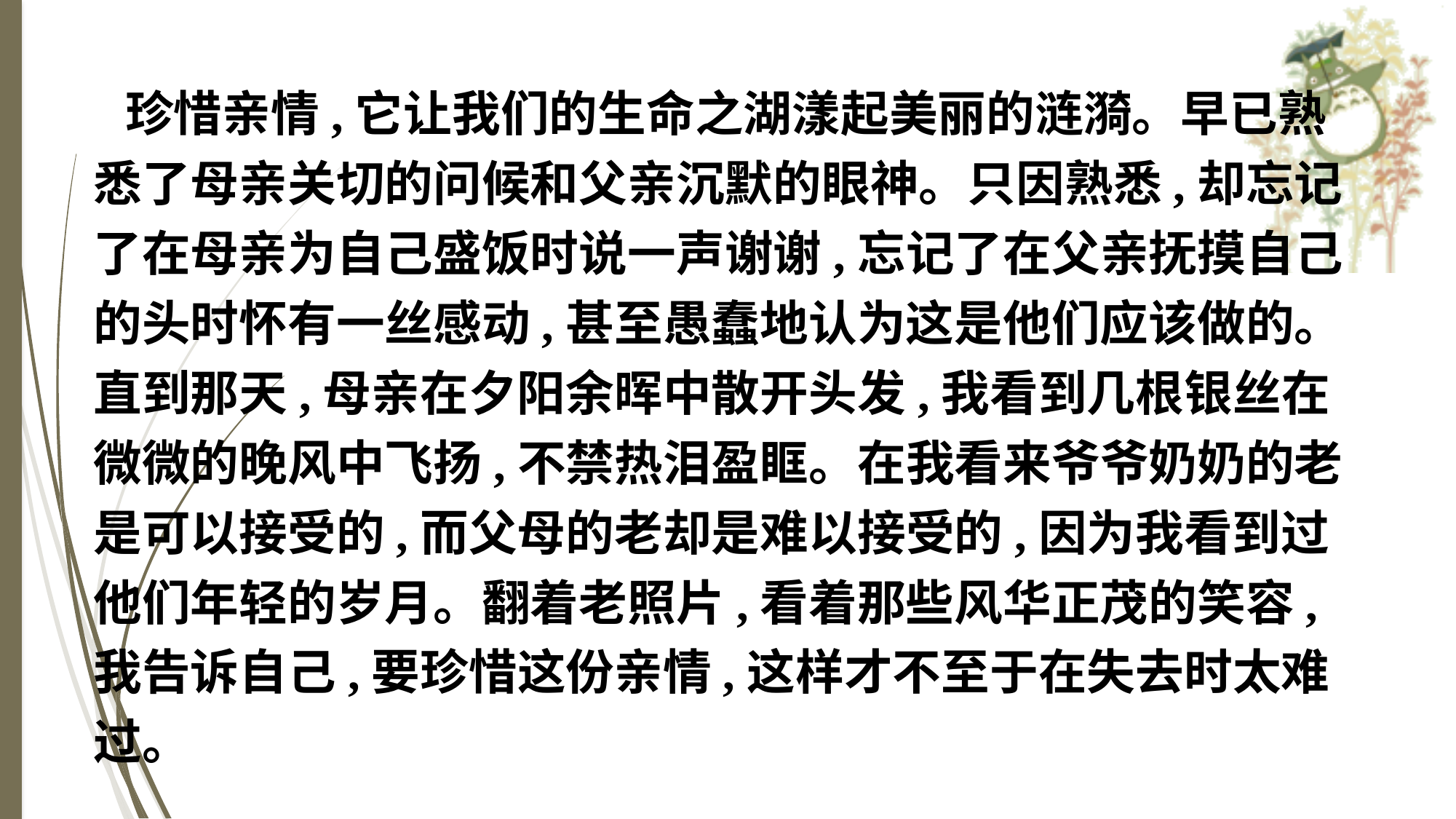

珍惜亲情,它让我们的生命之湖漾起美丽的涟漪。早已熟悉了母亲关切的问候和父亲沉默的眼神。只因熟悉,却忘记了在母亲为自己盛饭时说一声谢谢,忘记了在父亲抚摸自己的头时怀有一丝感动,甚至愚蠢地认为这是他们应该做的。直到那天,母亲在夕阳余晖中散开头发,我看到几根银丝在微微的晚风中飞扬,不禁热泪盈眶。在我看来爷爷奶奶的老是可以接受的,而父母的老却是难以接受的,因为我看到过他们年轻的岁月。翻着老照片,看着那些风华正茂的笑容,我告诉自己,要珍惜这份亲情,这样才不至于在失去时太难过。